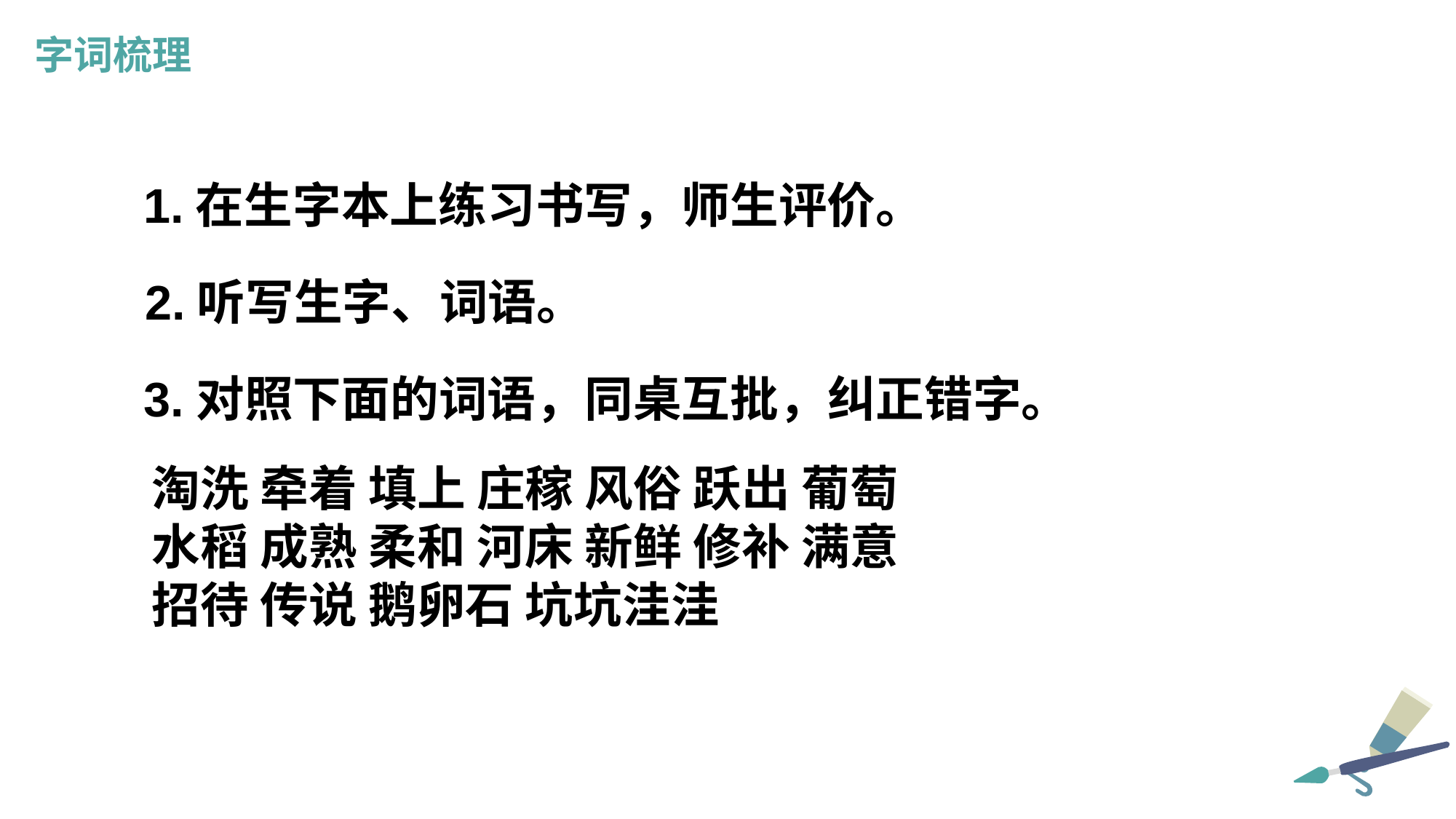

字词梳理
1.在生字本上练习书写，师生评价。
2.听写生字、词语。
3.对照下面的词语，同桌互批，纠正错字。
淘洗 牵着 填上 庄稼 风俗 跃出 葡萄
水稻 成熟 柔和 河床 新鲜 修补 满意
招待 传说 鹅卵石 坑坑洼洼